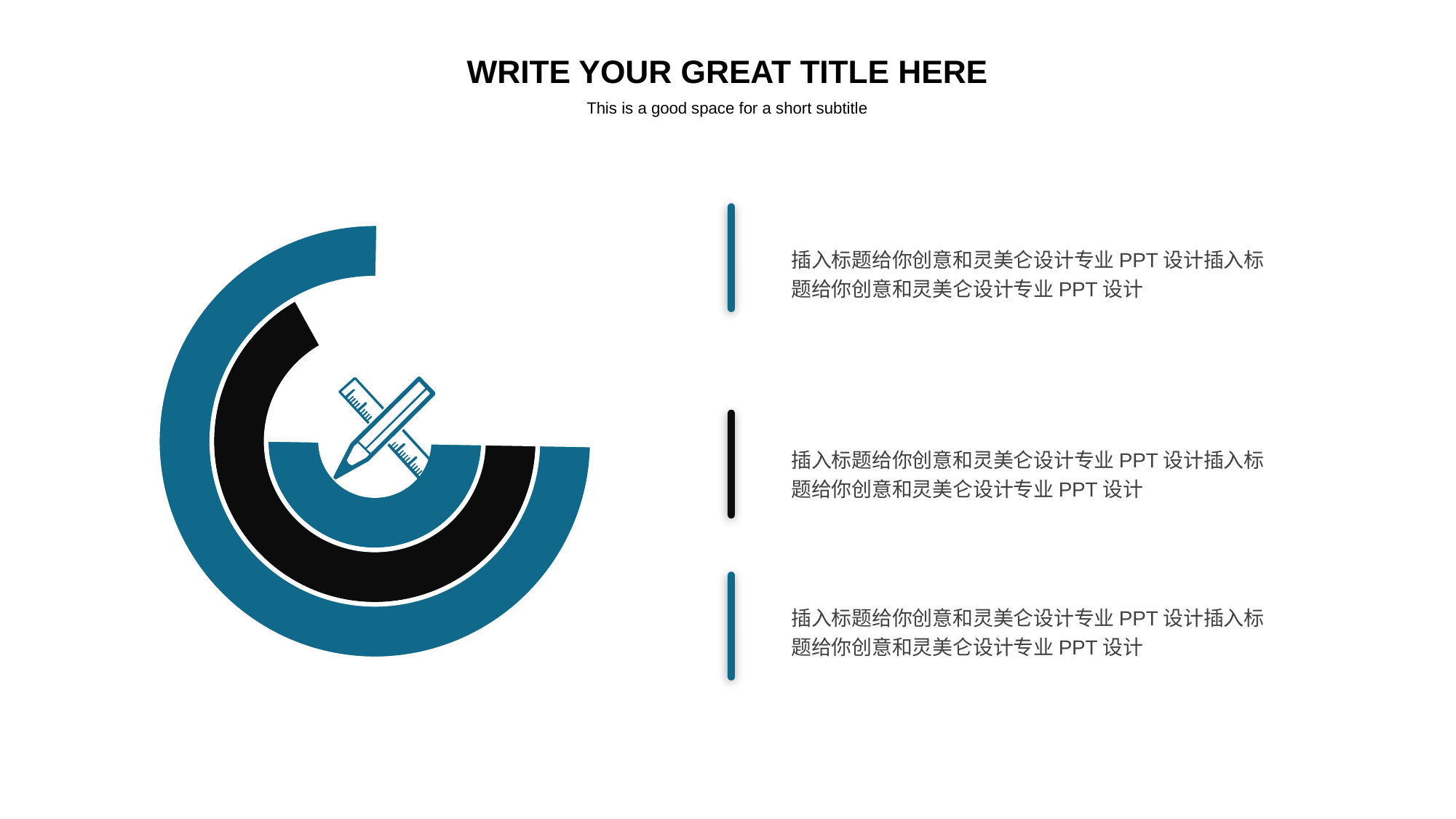

WRITE YOUR GREAT TITLE HERE
This is a good space for a short subtitle

### Chart

| Category | 销售额 | 列1 | 列2 |
|---|---|---|---|
| 第一季度 | 1.0 | 2.0 | 3.0 |
| 辅助数据 | 1.0 | 1.0 | 1.0 |

插入标题给你创意和灵美仑设计专业PPT设计插入标题给你创意和灵美仑设计专业PPT设计

插入标题给你创意和灵美仑设计专业PPT设计插入标题给你创意和灵美仑设计专业PPT设计

插入标题给你创意和灵美仑设计专业PPT设计插入标题给你创意和灵美仑设计专业PPT设计